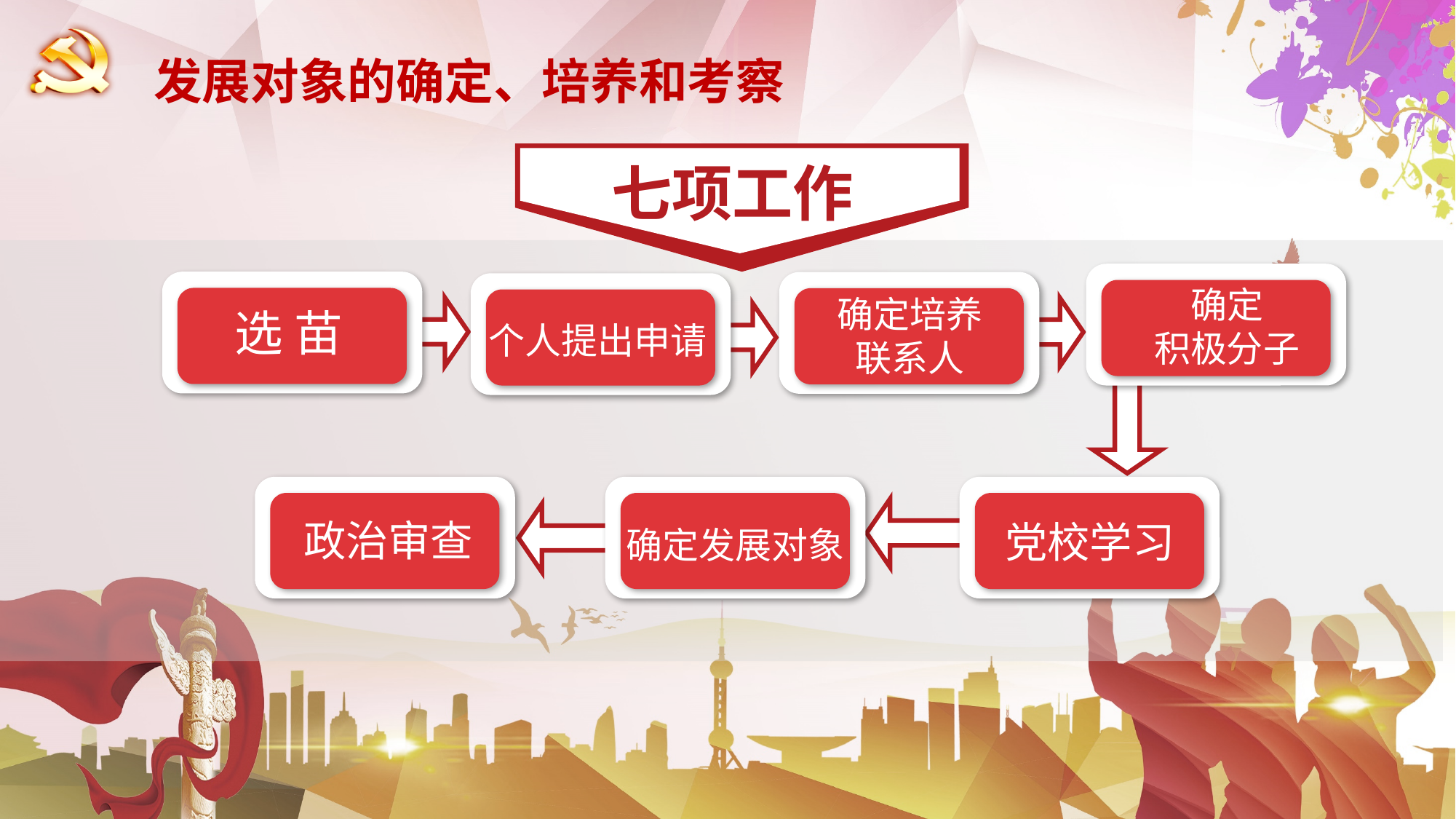

发展对象的确定、培养和考察
七项工作

确定
积极分子

选 苗

确定培养
联系人

个人提出申请

确定发展对象

党校学习

政治审查